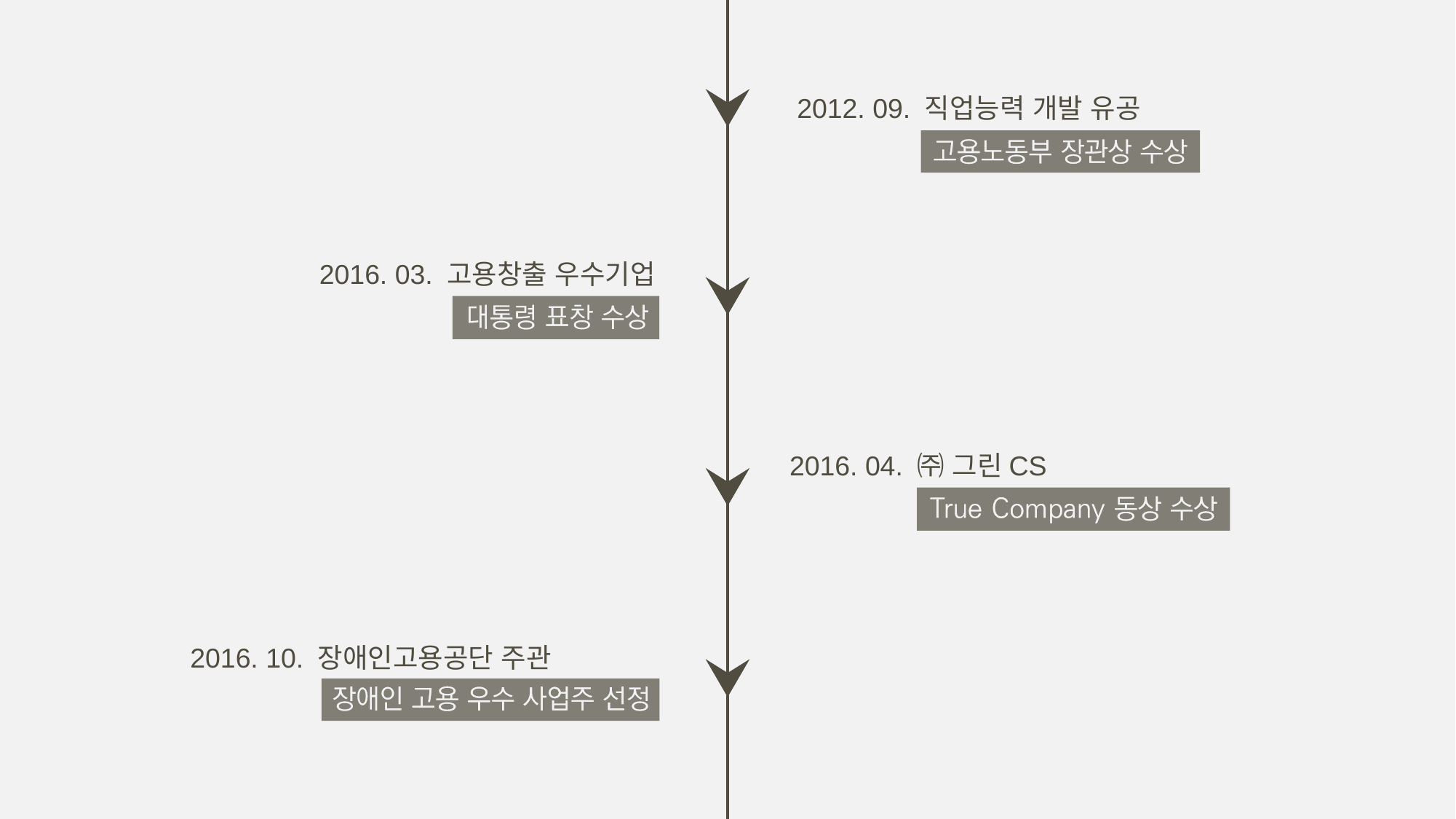

2012. 09. 직업능력 개발 유공

2016. 03. 고용창출 우수기업

2016. 04. ㈜ 그린CS

2016. 10. 장애인고용공단 주관